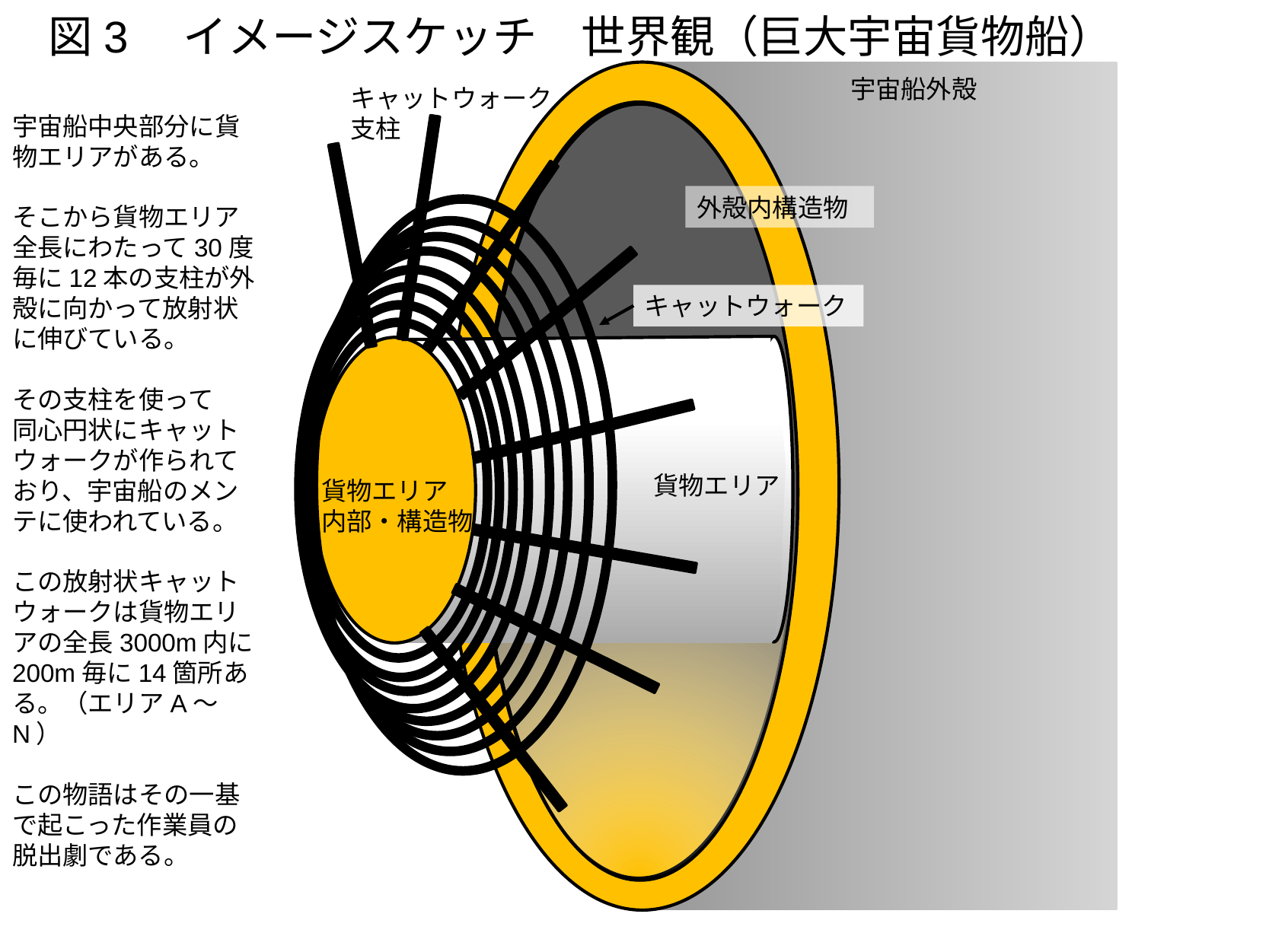

# 図3　イメージスケッチ　世界観（巨大宇宙貨物船）

宇宙船外殻
キャットウォーク支柱

宇宙船中央部分に貨物エリアがある。

そこから貨物エリア全長にわたって30度毎に12本の支柱が外殻に向かって放射状に伸びている。

その支柱を使って
同心円状にキャットウォークが作られており、宇宙船のメンテに使われている。

この放射状キャットウォークは貨物エリアの全長3000m内に200m毎に14箇所ある。（エリアA〜N）

この物語はその一基で起こった作業員の脱出劇である。

外殻内構造物

キャットウォーク

貨物エリア
貨物エリア
内部・構造物